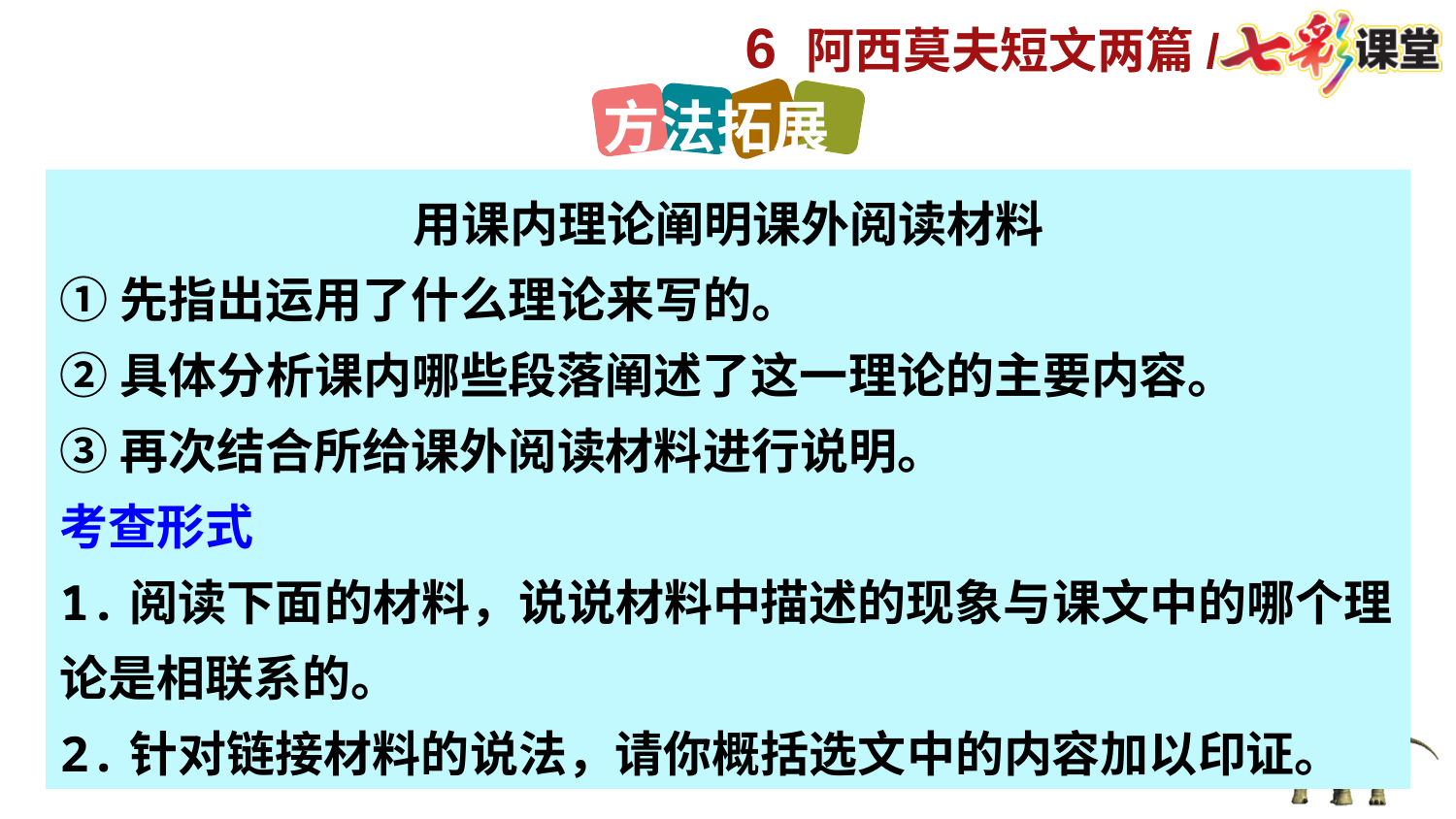

方法拓展

用课内理论阐明课外阅读材料
①先指出运用了什么理论来写的。
②具体分析课内哪些段落阐述了这一理论的主要内容。
③再次结合所给课外阅读材料进行说明。
考查形式
1.阅读下面的材料，说说材料中描述的现象与课文中的哪个理论是相联系的。
2.针对链接材料的说法，请你概括选文中的内容加以印证。